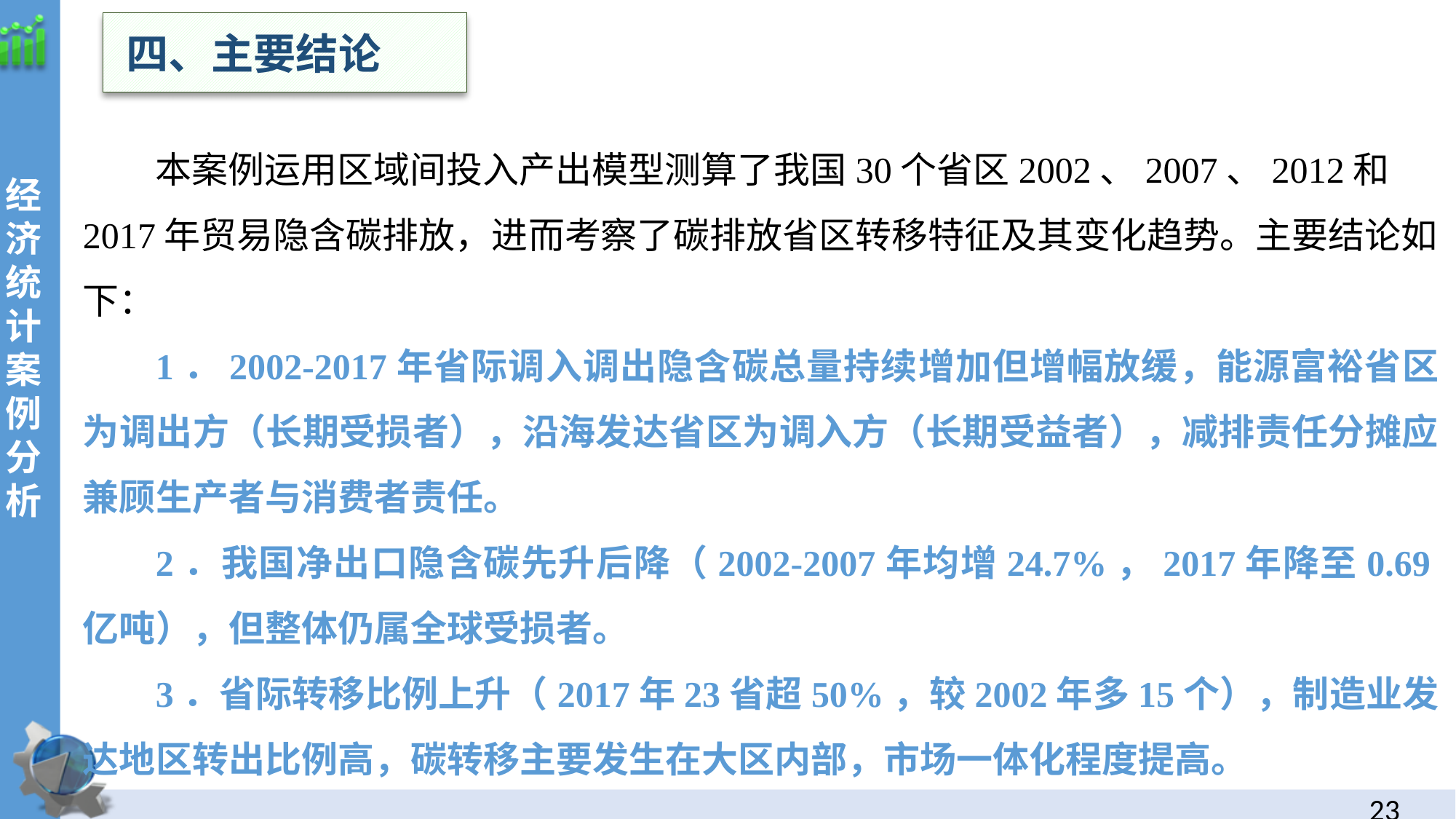

四、主要结论

本案例运用区域间投入产出模型测算了我国30个省区2002、2007、2012和2017年贸易隐含碳排放，进而考察了碳排放省区转移特征及其变化趋势。主要结论如下：
1．2002-2017年省际调入调出隐含碳总量持续增加但增幅放缓，能源富裕省区为调出方（长期受损者），沿海发达省区为调入方（长期受益者），减排责任分摊应兼顾生产者与消费者责任。
2．我国净出口隐含碳先升后降（2002-2007年均增24.7%，2017年降至0.69亿吨），但整体仍属全球受损者。
3．省际转移比例上升（2017年23省超50%，较2002年多15个），制造业发达地区转出比例高，碳转移主要发生在大区内部，市场一体化程度提高。

经
济统计案例分析

23